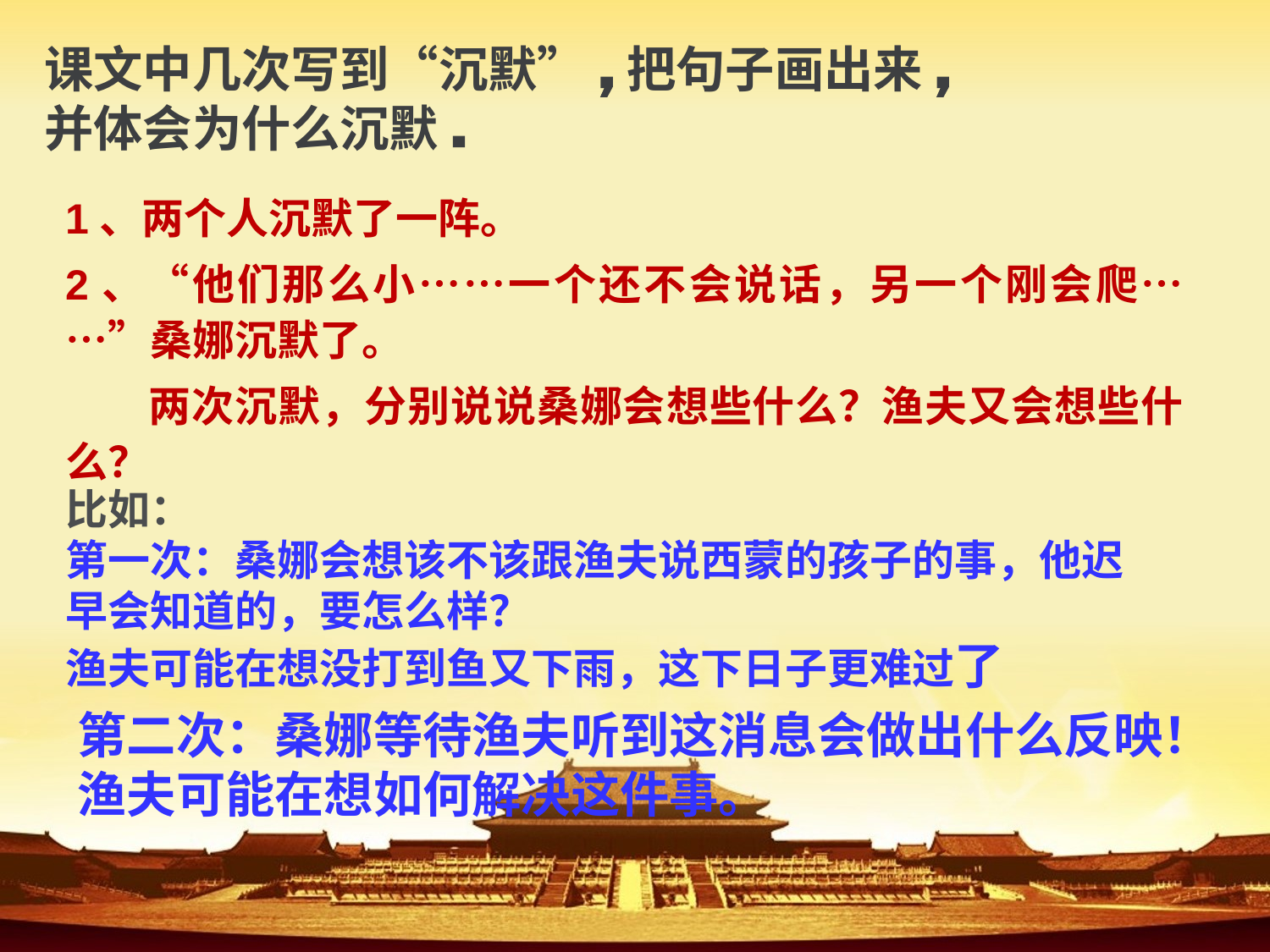

课文中几次写到“沉默”,把句子画出来,
并体会为什么沉默.
1、两个人沉默了一阵。
2、“他们那么小……一个还不会说话，另一个刚会爬……”桑娜沉默了。
       两次沉默，分别说说桑娜会想些什么？渔夫又会想些什么？
比如：
第一次：桑娜会想该不该跟渔夫说西蒙的孩子的事，他迟早会知道的，要怎么样？
渔夫可能在想没打到鱼又下雨，这下日子更难过了
第二次：桑娜等待渔夫听到这消息会做出什么反映！
渔夫可能在想如何解决这件事。